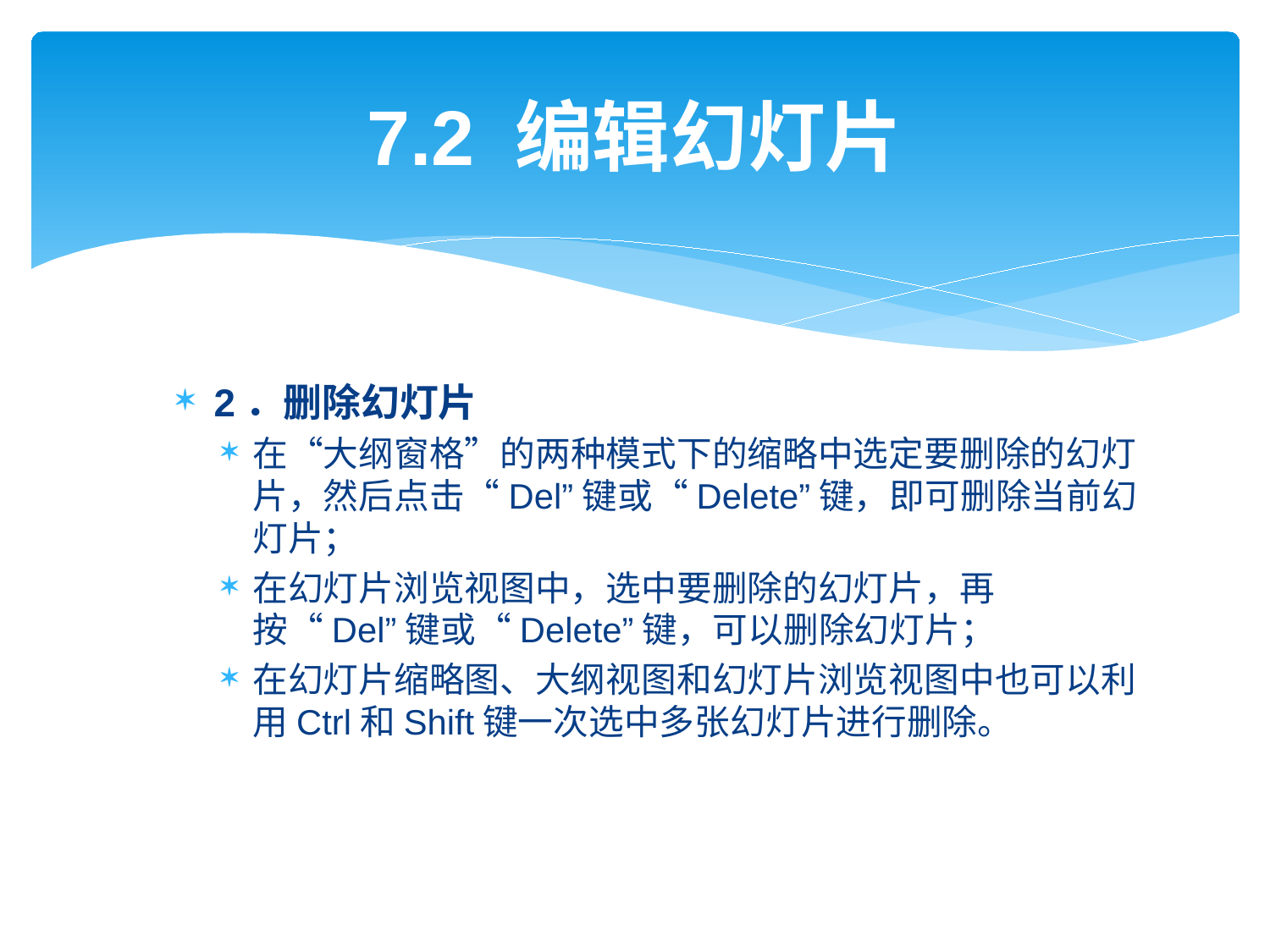

# 7.2 编辑幻灯片
2．删除幻灯片
在“大纲窗格”的两种模式下的缩略中选定要删除的幻灯片，然后点击“Del”键或“Delete”键，即可删除当前幻灯片；
在幻灯片浏览视图中，选中要删除的幻灯片，再按“Del”键或“Delete”键，可以删除幻灯片；
在幻灯片缩略图、大纲视图和幻灯片浏览视图中也可以利用Ctrl和Shift键一次选中多张幻灯片进行删除。